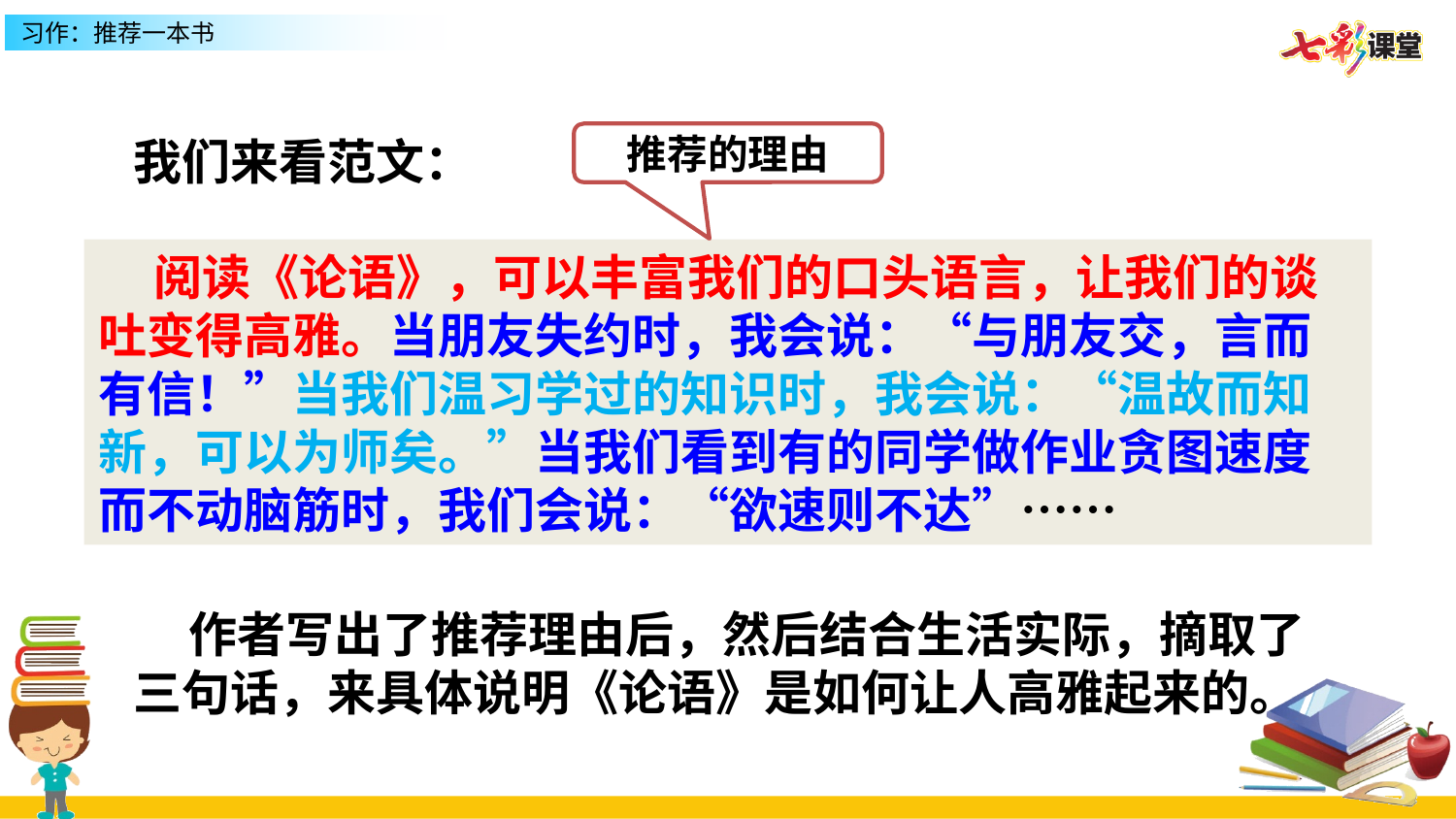

我们来看范文：
推荐的理由
    阅读《论语》，可以丰富我们的口头语言，让我们的谈吐变得高雅。当朋友失约时，我会说：“与朋友交，言而有信！”当我们温习学过的知识时，我会说：“温故而知新，可以为师矣。”当我们看到有的同学做作业贪图速度而不动脑筋时，我们会说：“欲速则不达”……
    作者写出了推荐理由后，然后结合生活实际，摘取了三句话，来具体说明《论语》是如何让人高雅起来的。